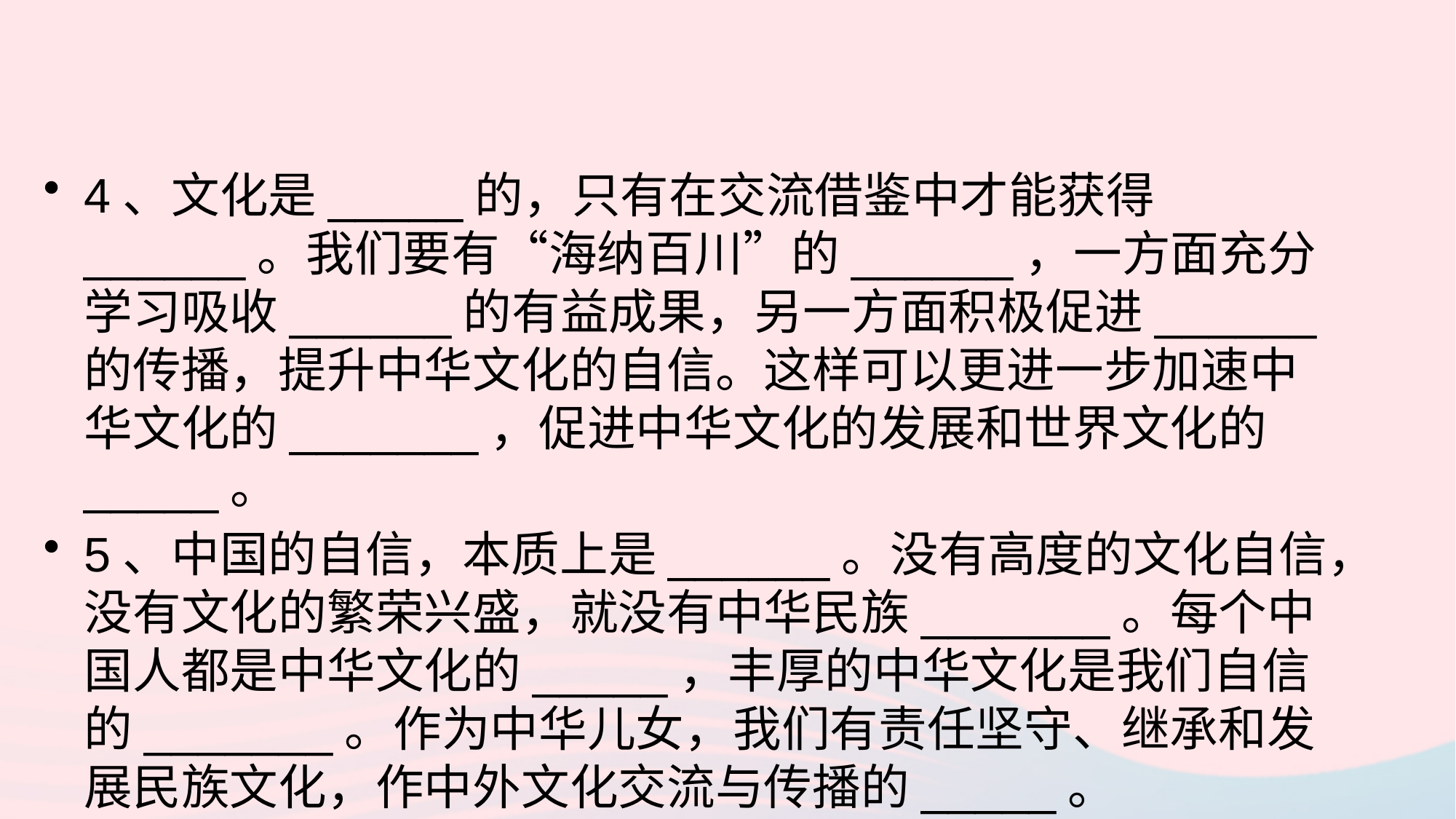

4、文化是_____的，只有在交流借鉴中才能获得______。我们要有“海纳百川”的______，一方面充分学习吸收______的有益成果，另一方面积极促进______的传播，提升中华文化的自信。这样可以更进一步加速中华文化的_______，促进中华文化的发展和世界文化的_____。
5、中国的自信，本质上是______。没有高度的文化自信，没有文化的繁荣兴盛，就没有中华民族_______。每个中国人都是中华文化的_____，丰厚的中华文化是我们自信的_______。作为中华儿女，我们有责任坚守、继承和发展民族文化，作中外文化交流与传播的_____。